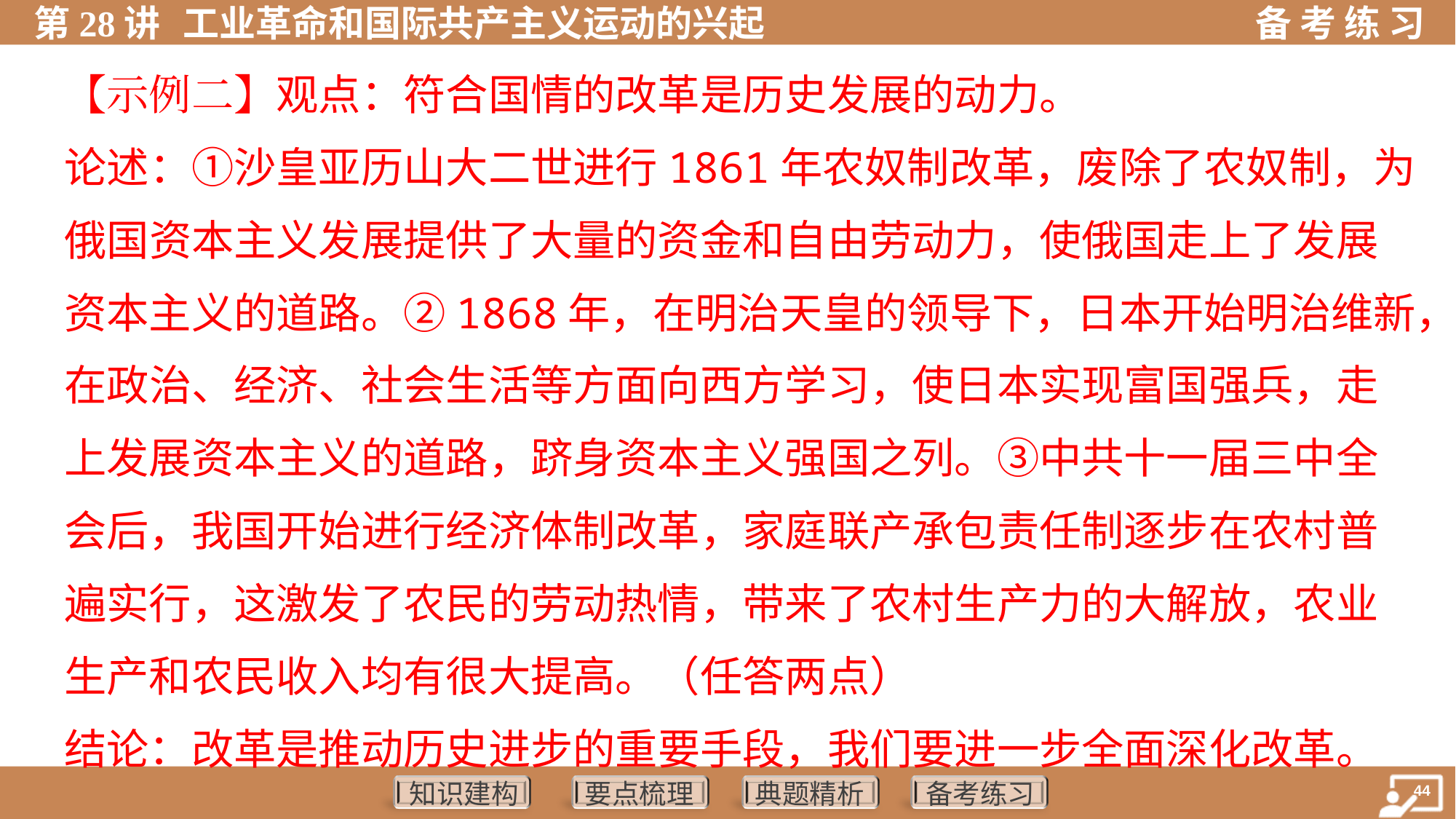

【示例二】观点：符合国情的改革是历史发展的动力。
论述：①沙皇亚历山大二世进行1861年农奴制改革，废除了农奴制，为
俄国资本主义发展提供了大量的资金和自由劳动力，使俄国走上了发展
资本主义的道路。②1868年，在明治天皇的领导下，日本开始明治维新，
在政治、经济、社会生活等方面向西方学习，使日本实现富国强兵，走
上发展资本主义的道路，跻身资本主义强国之列。③中共十一届三中全
会后，我国开始进行经济体制改革，家庭联产承包责任制逐步在农村普
遍实行，这激发了农民的劳动热情，带来了农村生产力的大解放，农业
生产和农民收入均有很大提高。（任答两点）
结论：改革是推动历史进步的重要手段，我们要进一步全面深化改革。